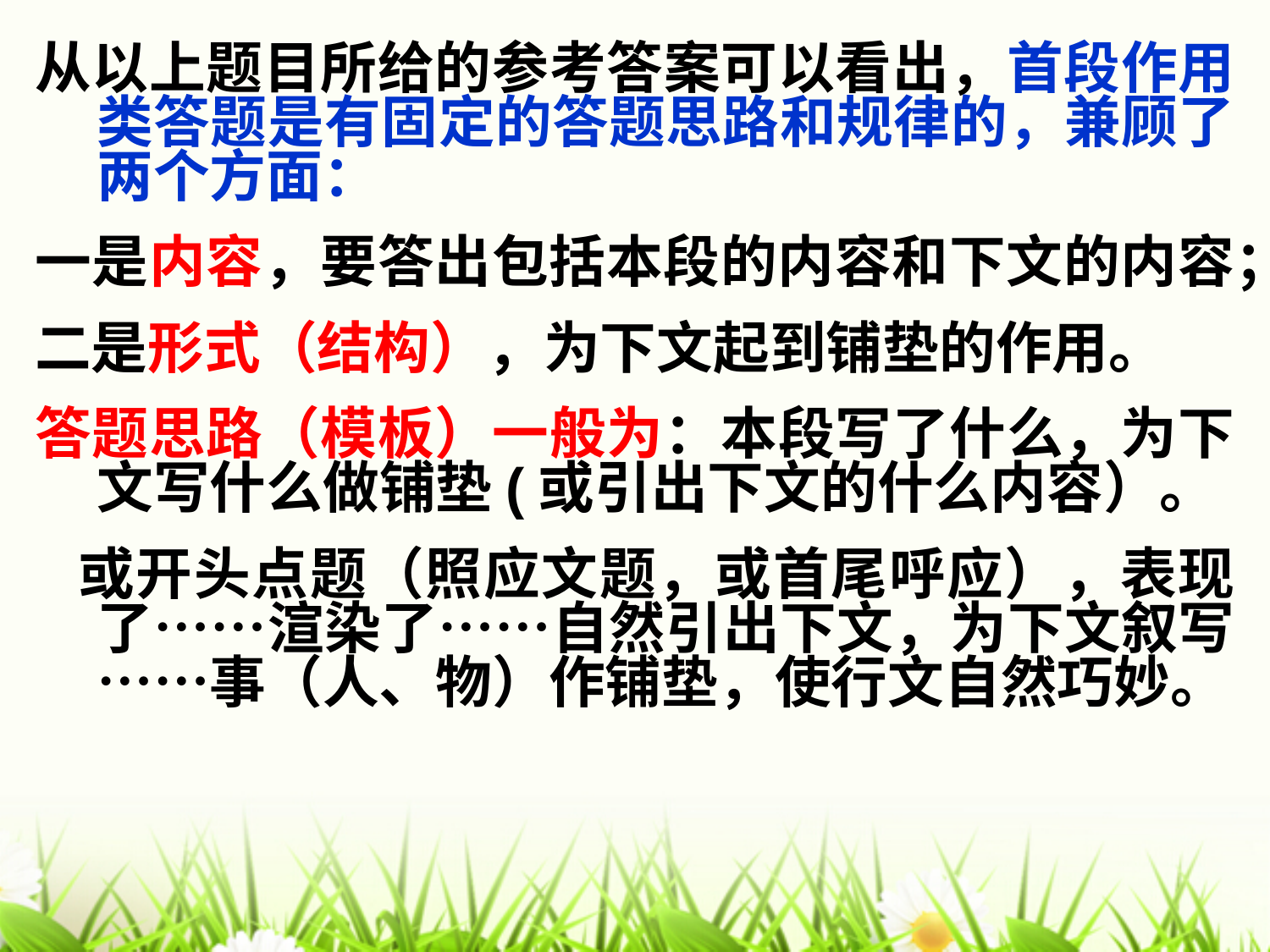

从以上题目所给的参考答案可以看出，首段作用类答题是有固定的答题思路和规律的，兼顾了两个方面：
一是内容，要答出包括本段的内容和下文的内容；
二是形式（结构），为下文起到铺垫的作用。
答题思路（模板）一般为：本段写了什么，为下文写什么做铺垫(或引出下文的什么内容）。
  或开头点题（照应文题，或首尾呼应），表现了……渲染了……自然引出下文，为下文叙写……事（人、物）作铺垫，使行文自然巧妙。